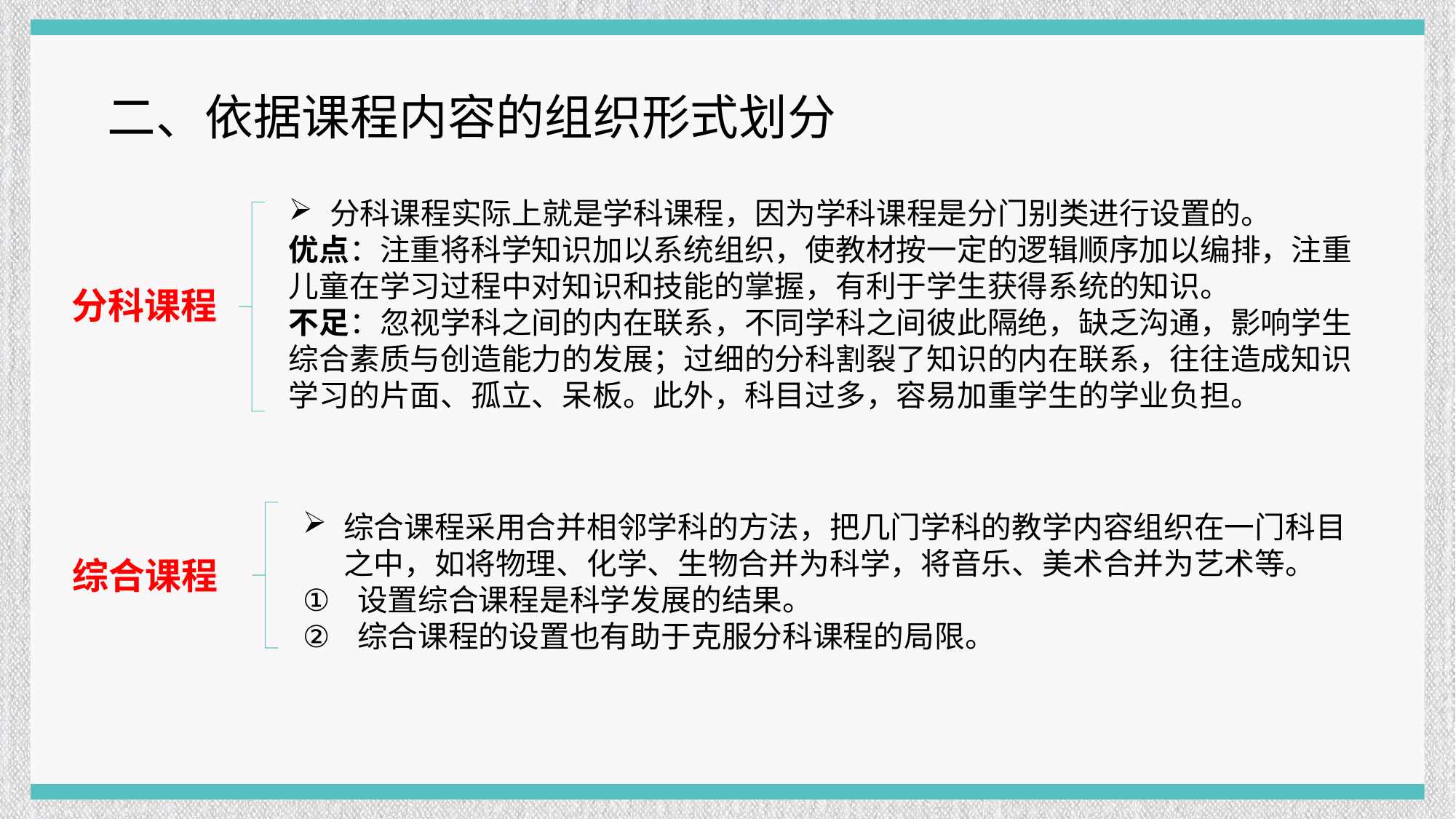

二、依据课程内容的组织形式划分
分科课程实际上就是学科课程，因为学科课程是分门别类进行设置的。
优点：注重将科学知识加以系统组织，使教材按一定的逻辑顺序加以编排，注重儿童在学习过程中对知识和技能的掌握，有利于学生获得系统的知识。
不足：忽视学科之间的内在联系，不同学科之间彼此隔绝，缺乏沟通，影响学生综合素质与创造能力的发展；过细的分科割裂了知识的内在联系，往往造成知识学习的片面、孤立、呆板。此外，科目过多，容易加重学生的学业负担。

分科课程

综合课程采用合并相邻学科的方法，把几门学科的教学内容组织在一门科目之中，如将物理、化学、生物合并为科学，将音乐、美术合并为艺术等。
设置综合课程是科学发展的结果。
综合课程的设置也有助于克服分科课程的局限。

综合课程